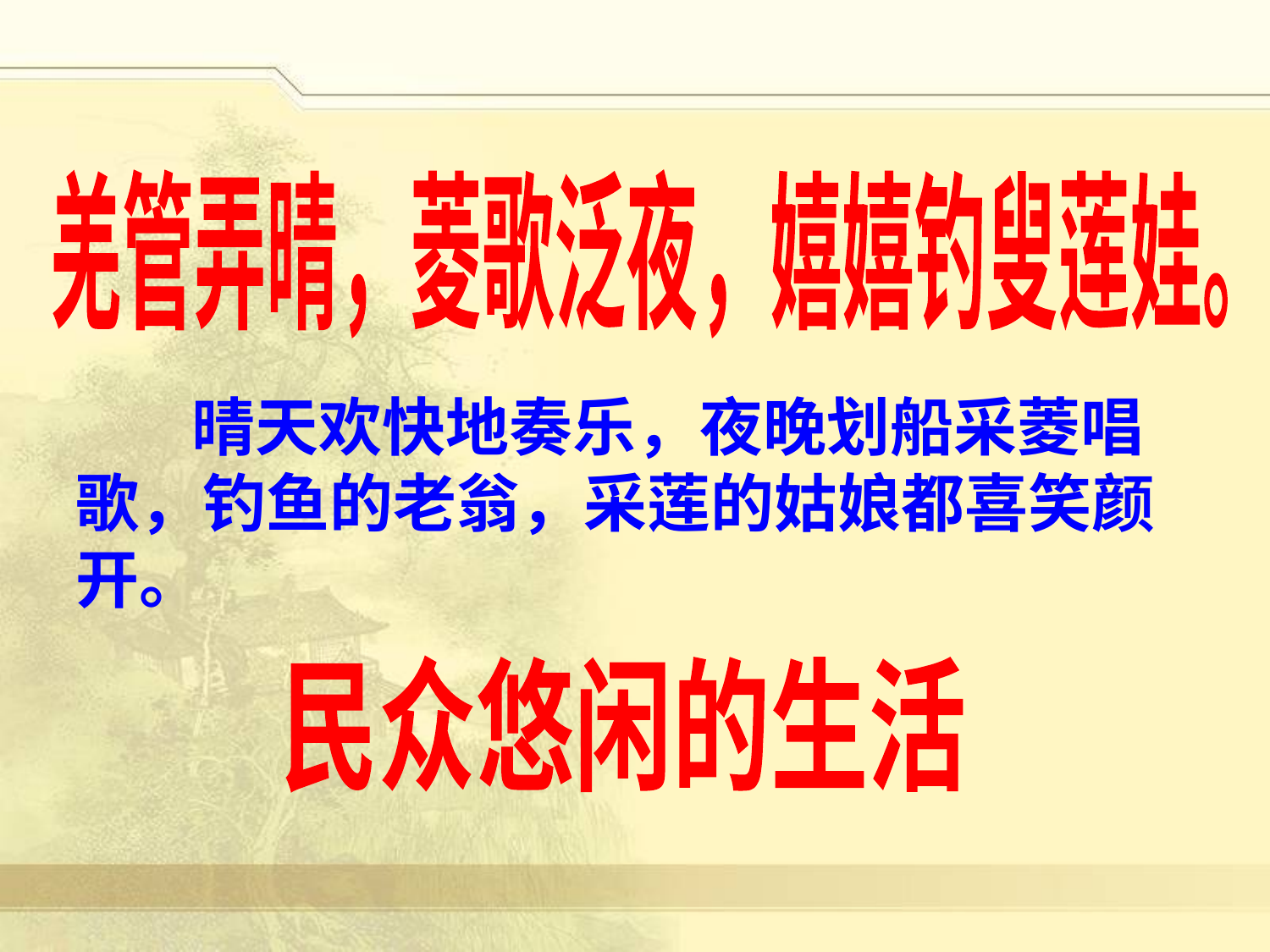

羌管弄晴，菱歌泛夜，嬉嬉钓叟莲娃。
       晴天欢快地奏乐，夜晚划船采菱唱歌，钓鱼的老翁，采莲的姑娘都喜笑颜开。
民众悠闲的生活